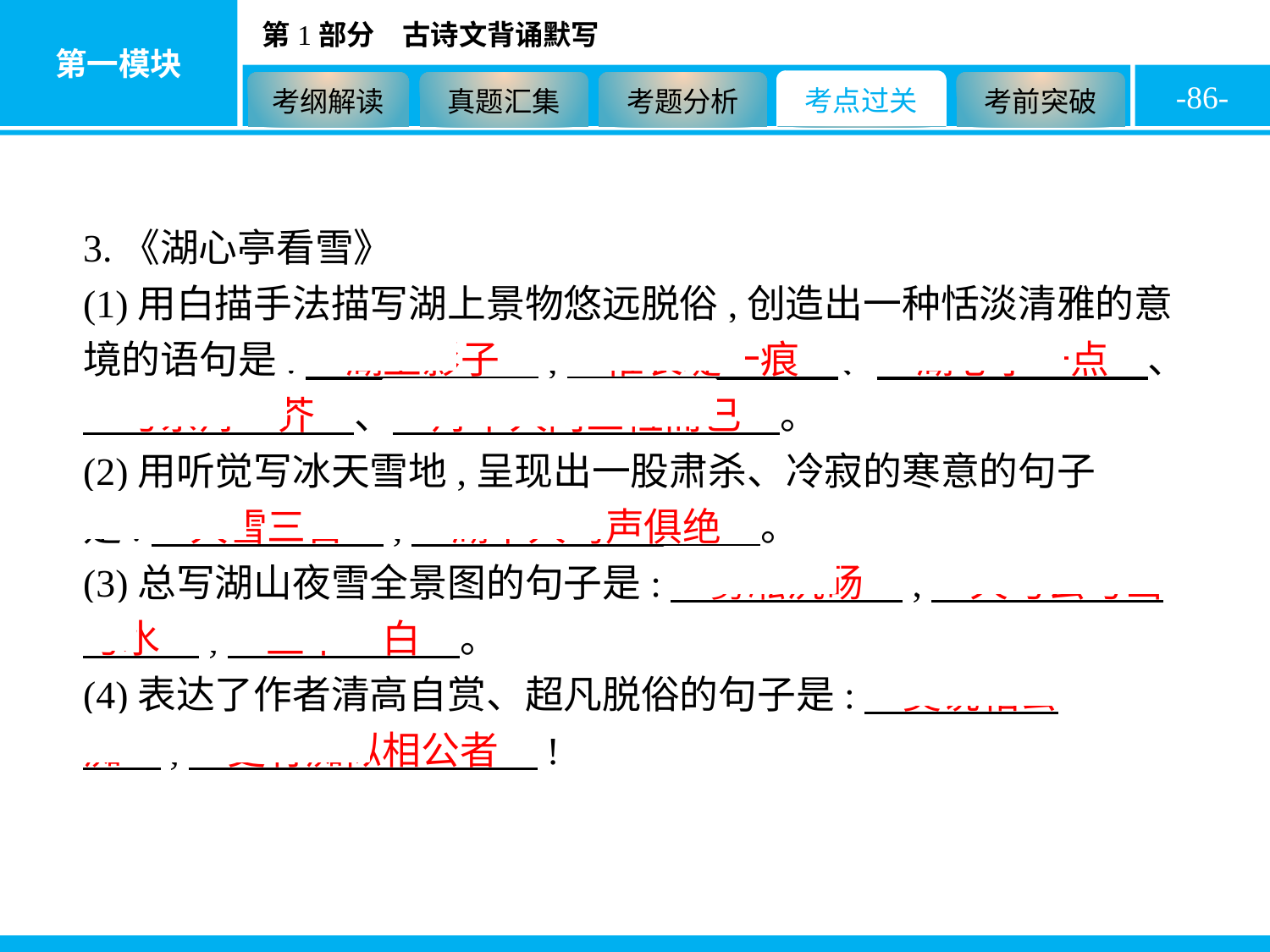

-86-
3.《湖心亭看雪》
(1)用白描手法描写湖上景物悠远脱俗,创造出一种恬淡清雅的意境的语句是:　湖上影子　,　惟长堤一痕　、　湖心亭一点　、　与余舟一芥　、　舟中人两三粒而已　。
(2)用听觉写冰天雪地,呈现出一股肃杀、冷寂的寒意的句子是:　大雪三日　,　湖中人鸟声俱绝　。
(3)总写湖山夜雪全景图的句子是:　雾凇沆砀　,　天与云与山与水　,　上下一白　。
(4)表达了作者清高自赏、超凡脱俗的句子是:　莫说相公痴　,　更有痴似相公者　!